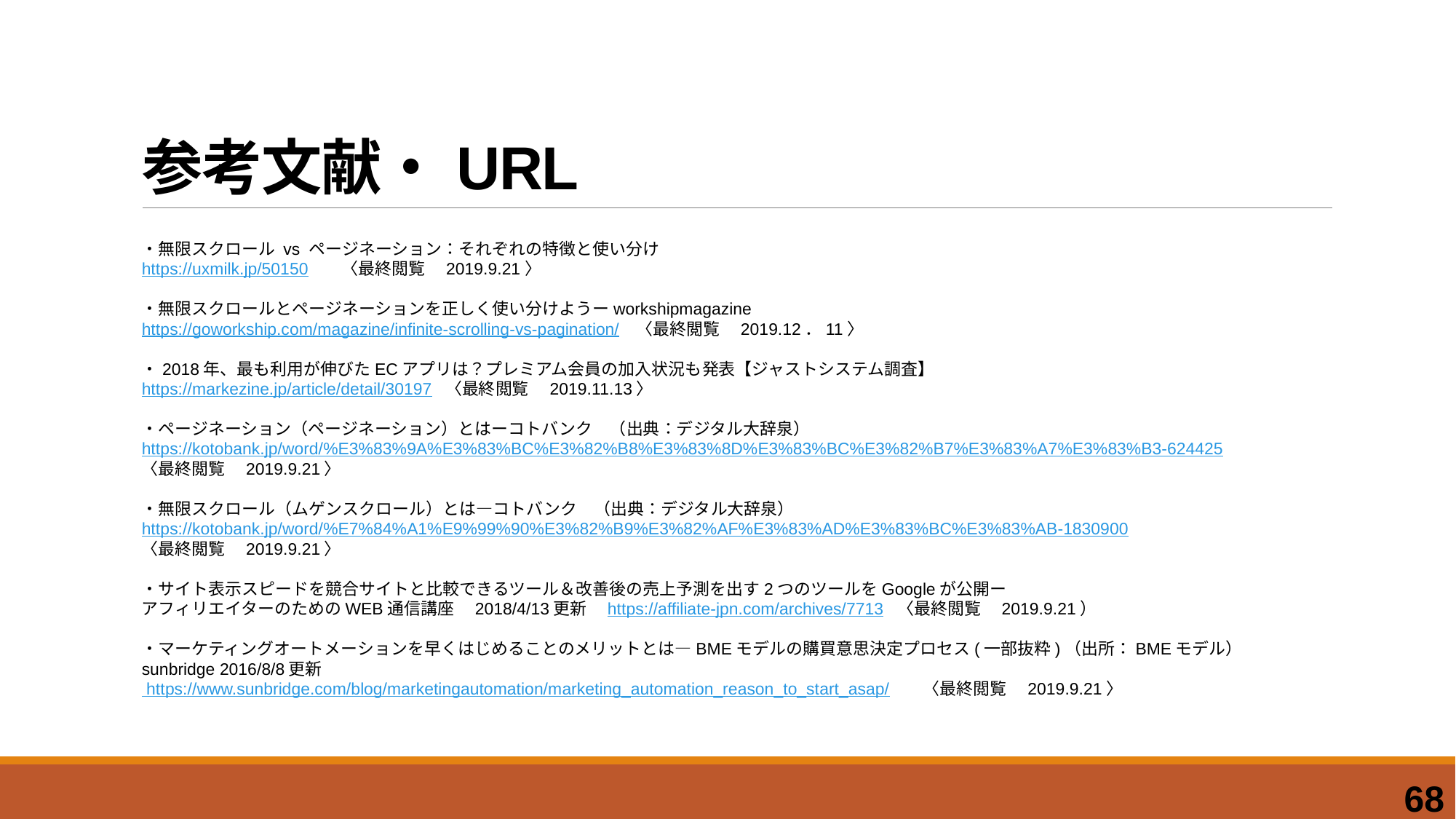

# 参考文献・URL

・無限スクロール vs ページネーション：それぞれの特徴と使い分け
https://uxmilk.jp/50150　　〈最終閲覧　2019.9.21〉

・無限スクロールとページネーションを正しく使い分けようーworkshipmagazine
https://goworkship.com/magazine/infinite-scrolling-vs-pagination/　〈最終閲覧　2019.12．11〉

・2018年、最も利用が伸びたECアプリは？プレミアム会員の加入状況も発表【ジャストシステム調査】
https://markezine.jp/article/detail/30197  〈最終閲覧　2019.11.13〉

・ページネーション（ページネーション）とはーコトバンク　（出典：デジタル大辞泉）
https://kotobank.jp/word/%E3%83%9A%E3%83%BC%E3%82%B8%E3%83%8D%E3%83%BC%E3%82%B7%E3%83%A7%E3%83%B3-624425
〈最終閲覧　2019.9.21〉

・無限スクロール（ムゲンスクロール）とは―コトバンク　（出典：デジタル大辞泉）
https://kotobank.jp/word/%E7%84%A1%E9%99%90%E3%82%B9%E3%82%AF%E3%83%AD%E3%83%BC%E3%83%AB-1830900
〈最終閲覧　2019.9.21〉

・サイト表示スピードを競合サイトと比較できるツール＆改善後の売上予測を出す2つのツールをGoogleが公開ー
アフィリエイターのためのWEB通信講座　2018/4/13更新　https://affiliate-jpn.com/archives/7713  〈最終閲覧　2019.9.21）

・マーケティングオートメーションを早くはじめることのメリットとは―BMEモデルの購買意思決定プロセス(一部抜粋)（出所：BMEモデル）　　sunbridge 2016/8/8更新
 https://www.sunbridge.com/blog/marketingautomation/marketing_automation_reason_to_start_asap/　　〈最終閲覧　2019.9.21〉
68